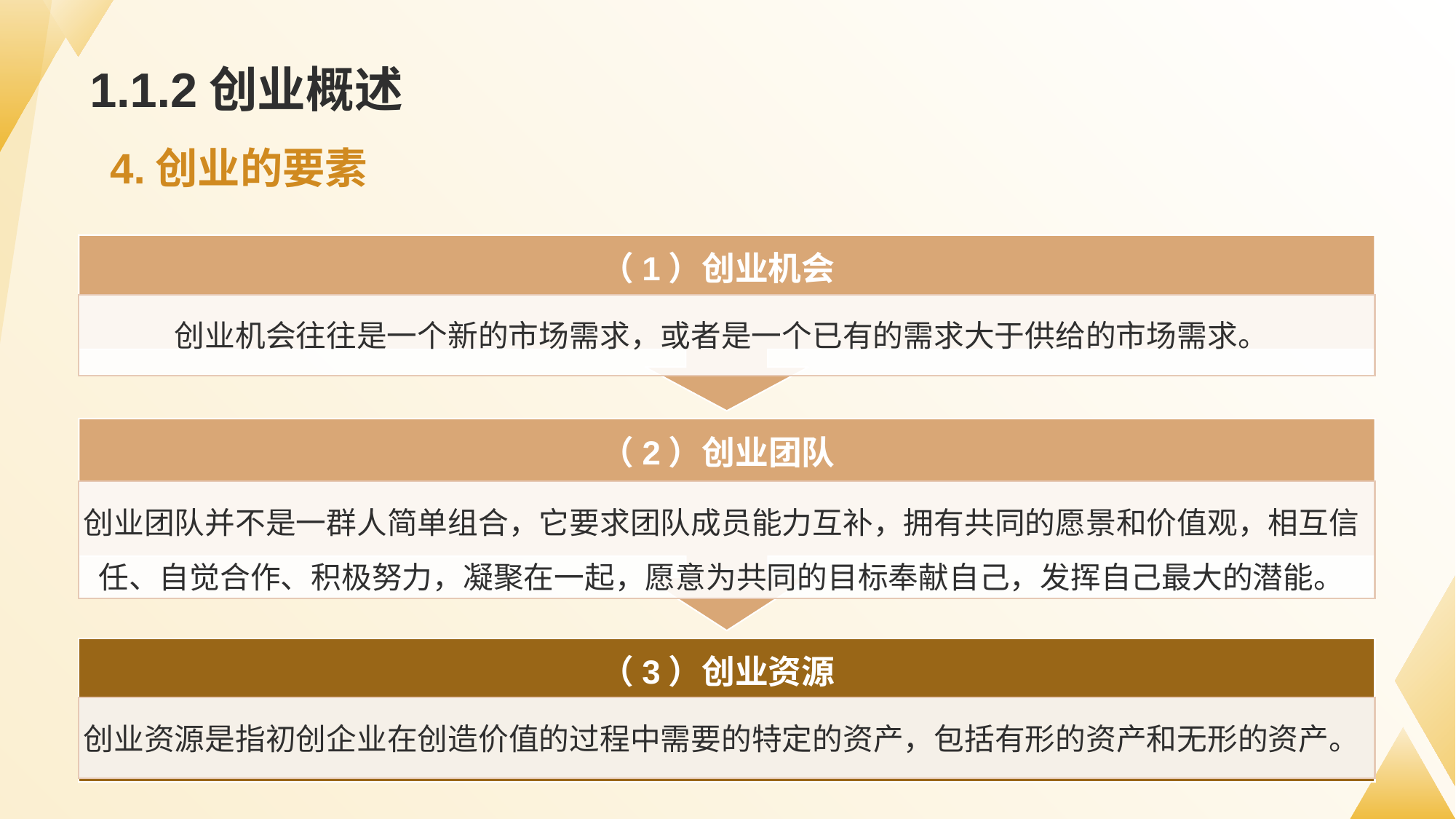

# 1.1.2创业概述
4.创业的要素
（1）创业机会
创业机会往往是一个新的市场需求，或者是一个已有的需求大于供给的市场需求。
（2）创业团队
创业团队并不是一群人简单组合，它要求团队成员能力互补，拥有共同的愿景和价值观，相互信任、自觉合作、积极努力，凝聚在一起，愿意为共同的目标奉献自己，发挥自己最大的潜能。
（3）创业资源
创业资源是指初创企业在创造价值的过程中需要的特定的资产，包括有形的资产和无形的资产。